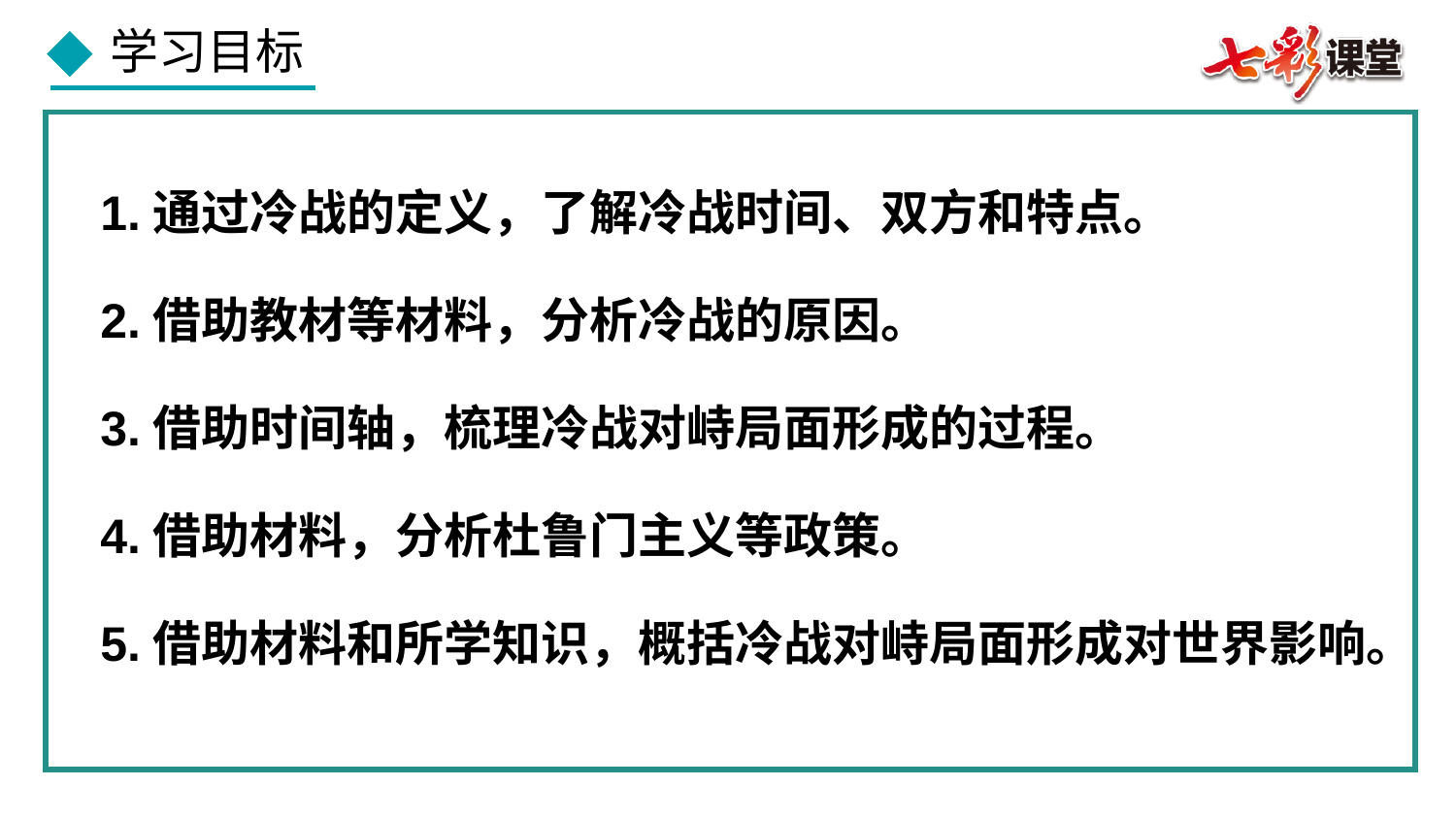

1.通过冷战的定义，了解冷战时间、双方和特点。
2.借助教材等材料，分析冷战的原因。
3.借助时间轴，梳理冷战对峙局面形成的过程。
4.借助材料，分析杜鲁门主义等政策。
5.借助材料和所学知识，概括冷战对峙局面形成对世界影响。